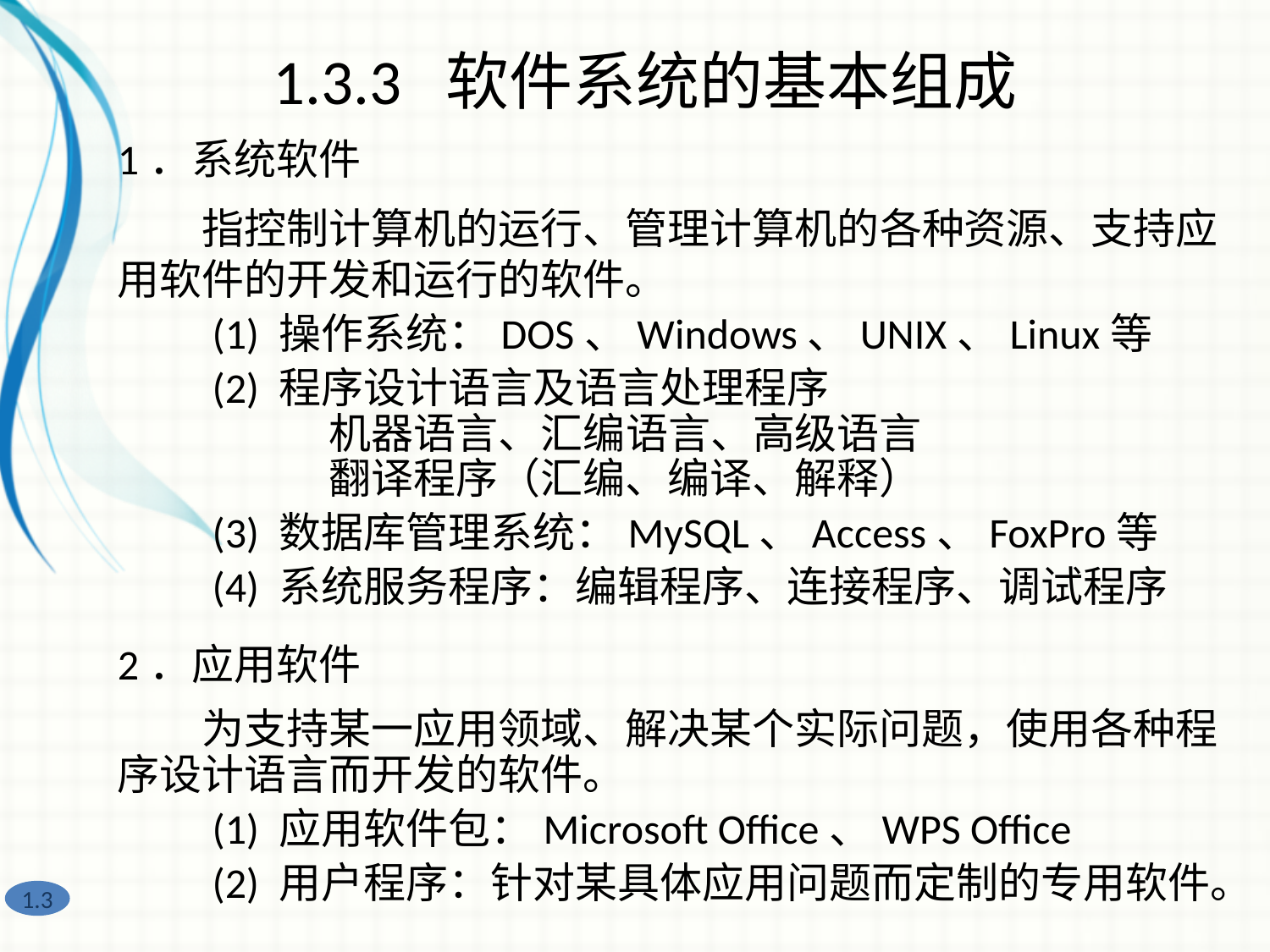

1.3.3  软件系统的基本组成
1．系统软件
　　指控制计算机的运行、管理计算机的各种资源、支持应用软件的开发和运行的软件。
　　(1) 操作系统：DOS、Windows、UNIX、Linux等
　　(2) 程序设计语言及语言处理程序
　　　　　机器语言、汇编语言、高级语言
　　　　　翻译程序（汇编、编译、解释）
　　(3) 数据库管理系统：MySQL、Access、FoxPro等
　　(4) 系统服务程序：编辑程序、连接程序、调试程序
2．应用软件
　　为支持某一应用领域、解决某个实际问题，使用各种程序设计语言而开发的软件。
　　(1) 应用软件包：Microsoft Office、WPS Office
　　(2) 用户程序：针对某具体应用问题而定制的专用软件。